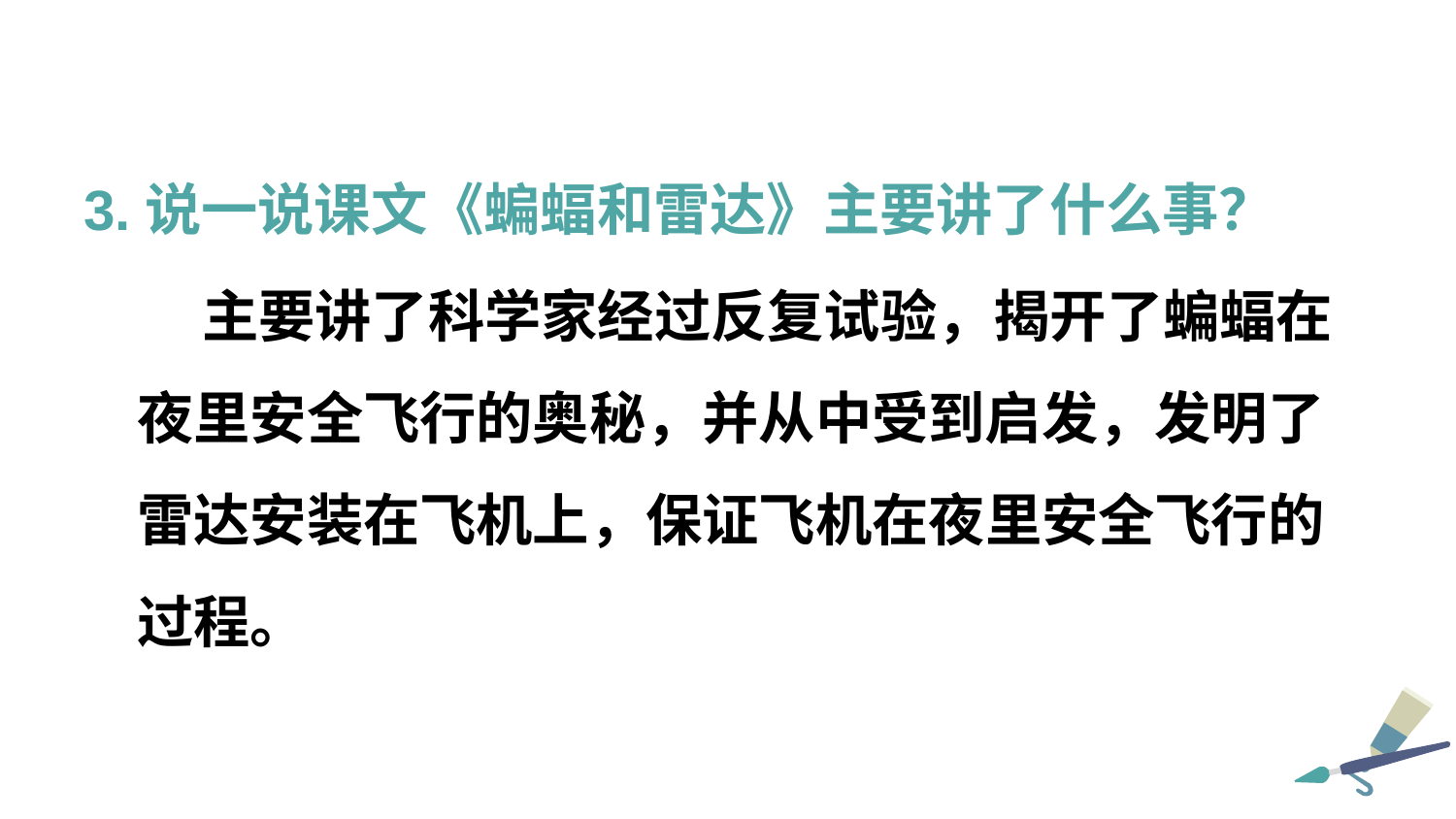

3.说一说课文《蝙蝠和雷达》主要讲了什么事？
    主要讲了科学家经过反复试验，揭开了蝙蝠在夜里安全飞行的奥秘，并从中受到启发，发明了雷达安装在飞机上，保证飞机在夜里安全飞行的过程。